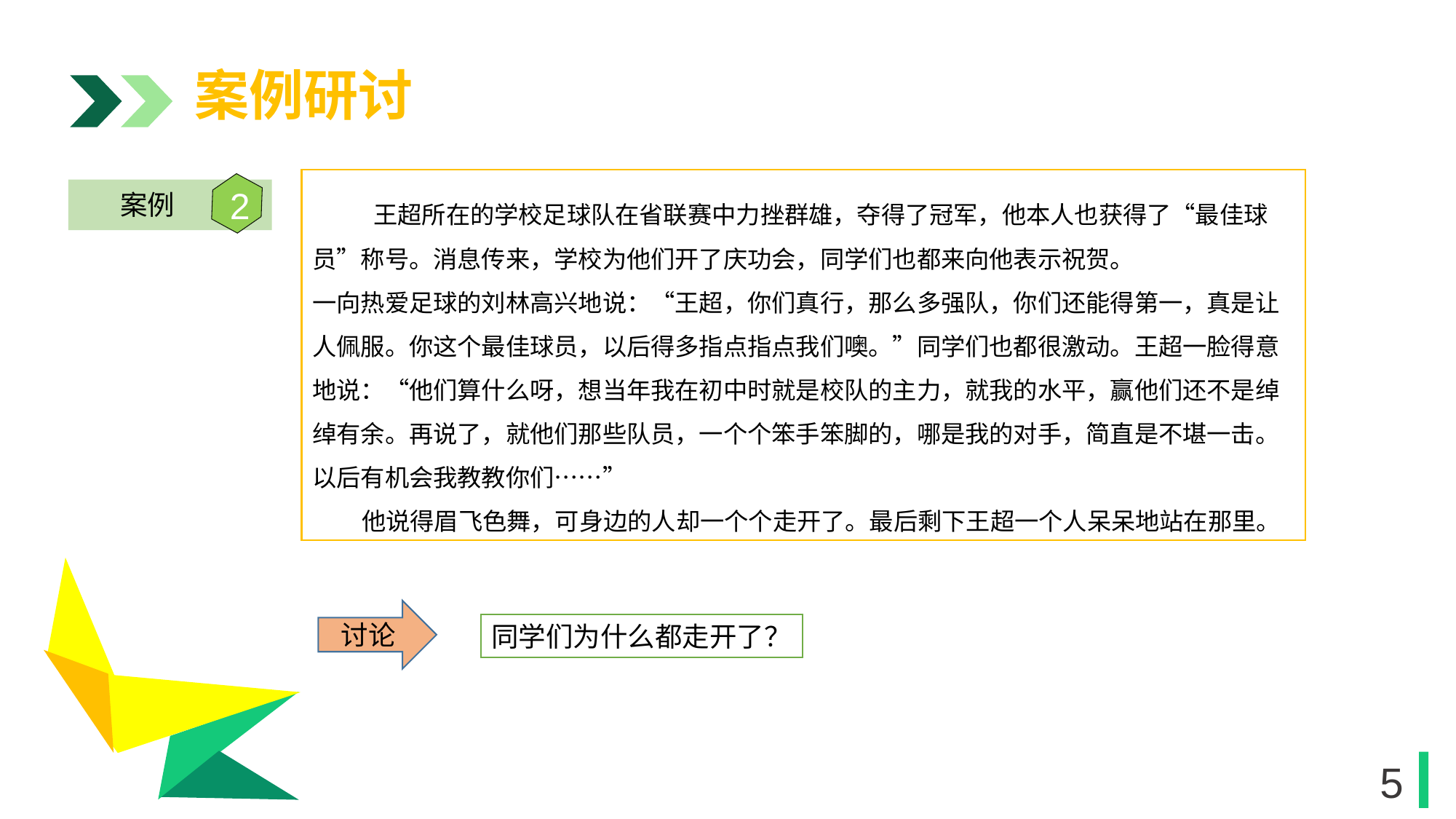

案例研讨

        王超所在的学校足球队在省联赛中力挫群雄，夺得了冠军，他本人也获得了“最佳球员”称号。消息传来，学校为他们开了庆功会，同学们也都来向他表示祝贺。
一向热爱足球的刘林高兴地说：“王超，你们真行，那么多强队，你们还能得第一，真是让人佩服。你这个最佳球员，以后得多指点指点我们噢。”同学们也都很激动。王超一脸得意地说：“他们算什么呀，想当年我在初中时就是校队的主力，就我的水平，赢他们还不是绰绰有余。再说了，就他们那些队员，一个个笨手笨脚的，哪是我的对手，简直是不堪一击。以后有机会我教教你们……”
        他说得眉飞色舞，可身边的人却一个个走开了。最后剩下王超一个人呆呆地站在那里。
2

案例
1

讨论
同学们为什么都走开了？
1
5